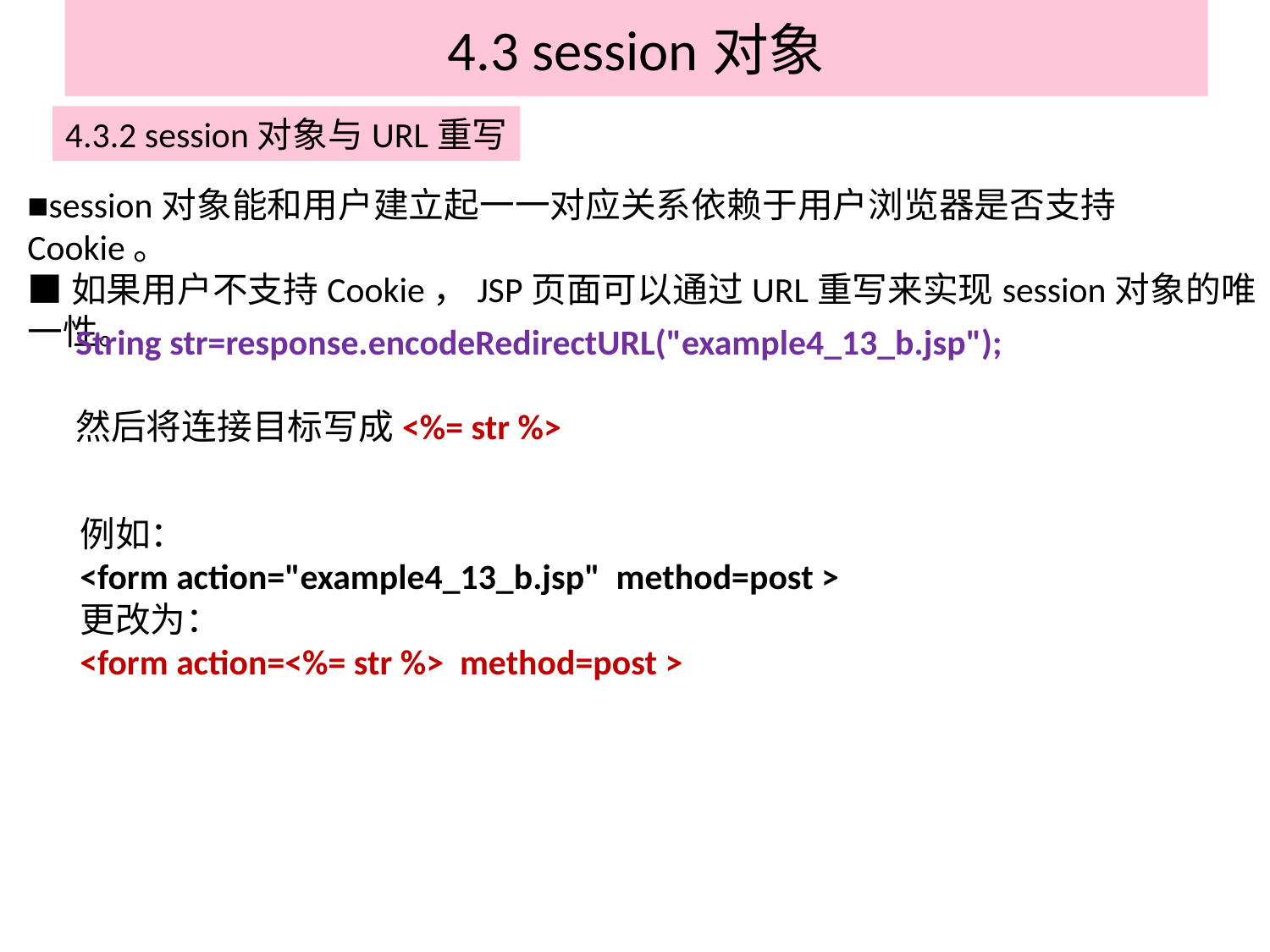

# 4.3 session对象
4.3.2 session对象与URL重写
■session对象能和用户建立起一一对应关系依赖于用户浏览器是否支持Cookie。
■如果用户不支持Cookie，JSP页面可以通过URL重写来实现session对象的唯一性。
String str=response.encodeRedirectURL("example4_13_b.jsp");

然后将连接目标写成<%= str %>
例如：
<form action="example4_13_b.jsp"  method=post >
更改为：
<form action=<%= str %>  method=post >